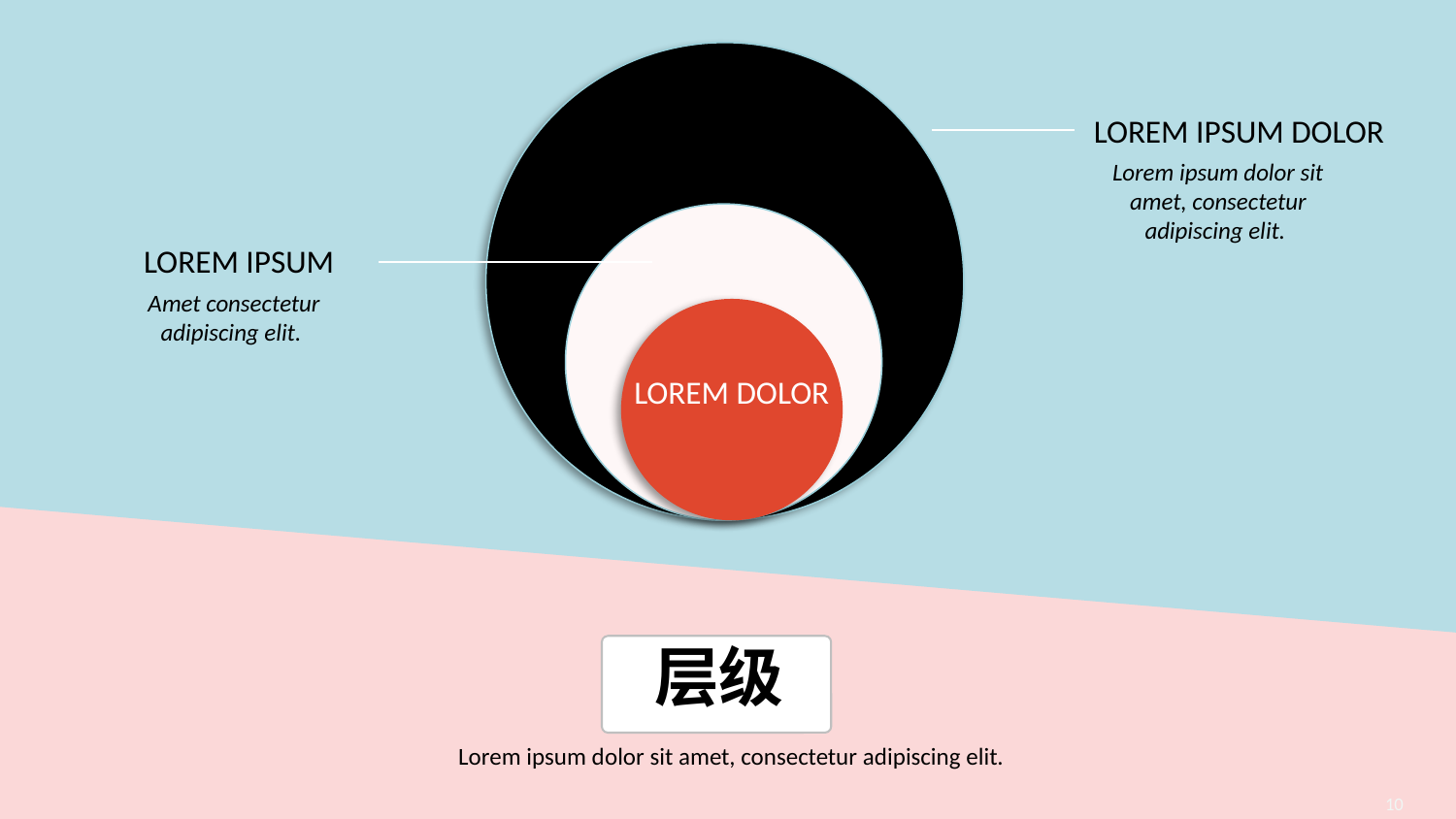

LOREM IPSUM DOLOR
Lorem ipsum dolor sit amet, consectetur adipiscing elit.
LOREM IPSUM
Amet consectetur adipiscing elit.
LOREM DOLOR
层级

Lorem ipsum dolor sit amet, consectetur adipiscing elit.